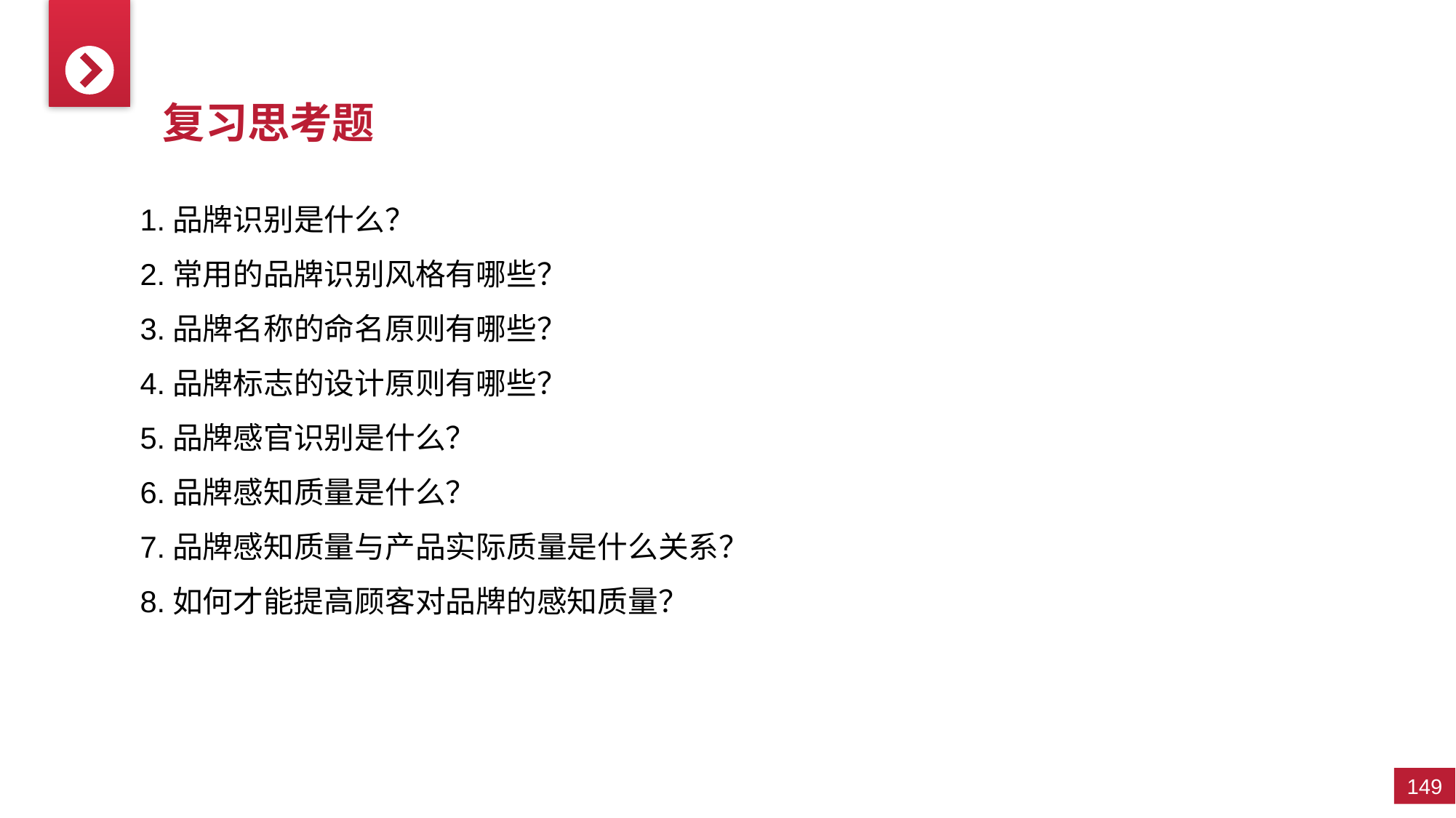

复习思考题
1.品牌识别是什么？
2.常用的品牌识别风格有哪些？
3.品牌名称的命名原则有哪些？
4.品牌标志的设计原则有哪些？
5.品牌感官识别是什么？
6.品牌感知质量是什么？
7.品牌感知质量与产品实际质量是什么关系？
8.如何才能提高顾客对品牌的感知质量？